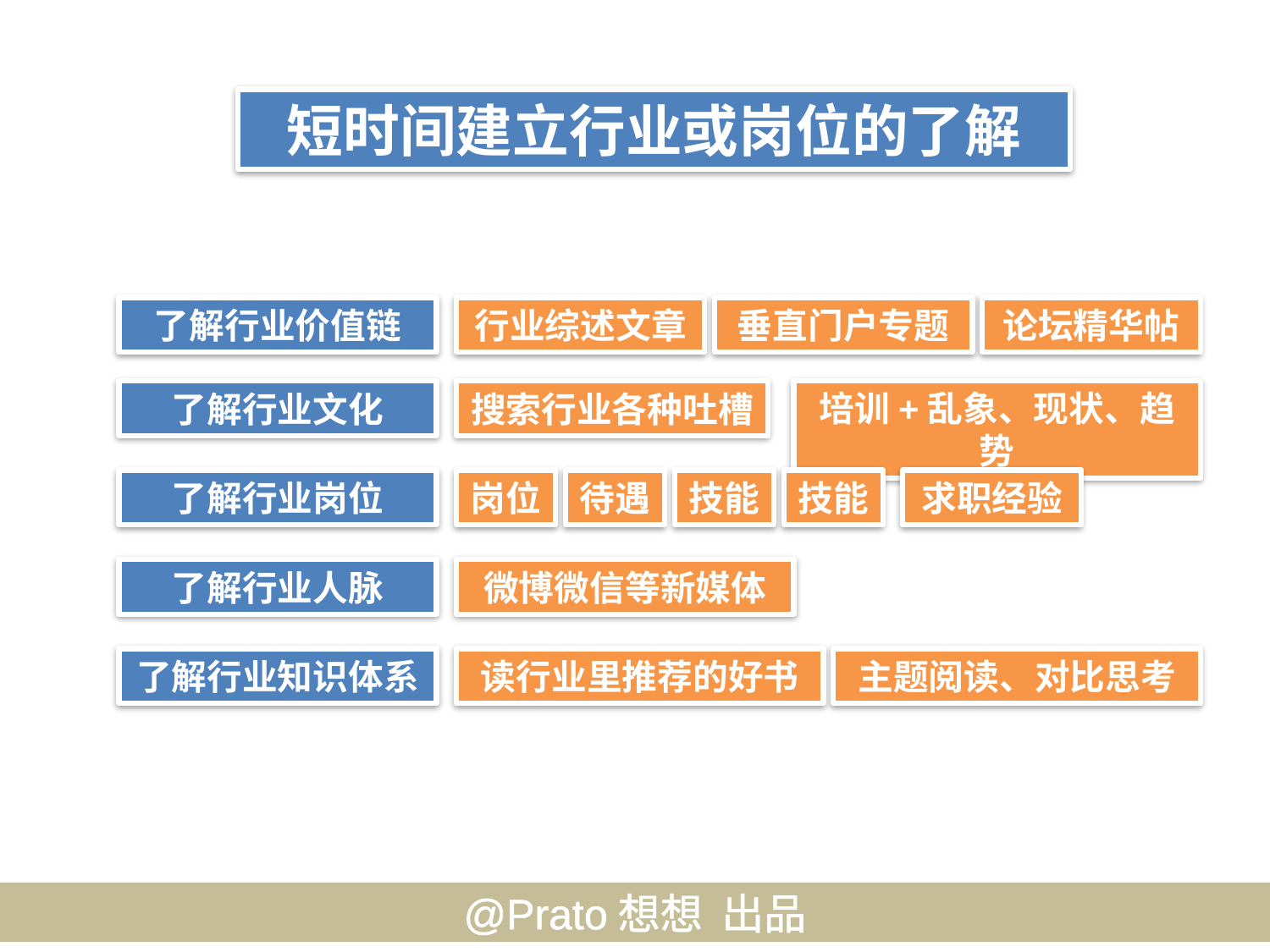

短时间建立行业或岗位的了解
了解行业价值链
行业综述文章
垂直门户专题
论坛精华帖
了解行业文化
搜索行业各种吐槽
培训+乱象、现状、趋势
了解行业岗位
岗位
待遇
技能
技能
求职经验
了解行业人脉
微博微信等新媒体
了解行业知识体系
读行业里推荐的好书
主题阅读、对比思考
@Prato想想  出品